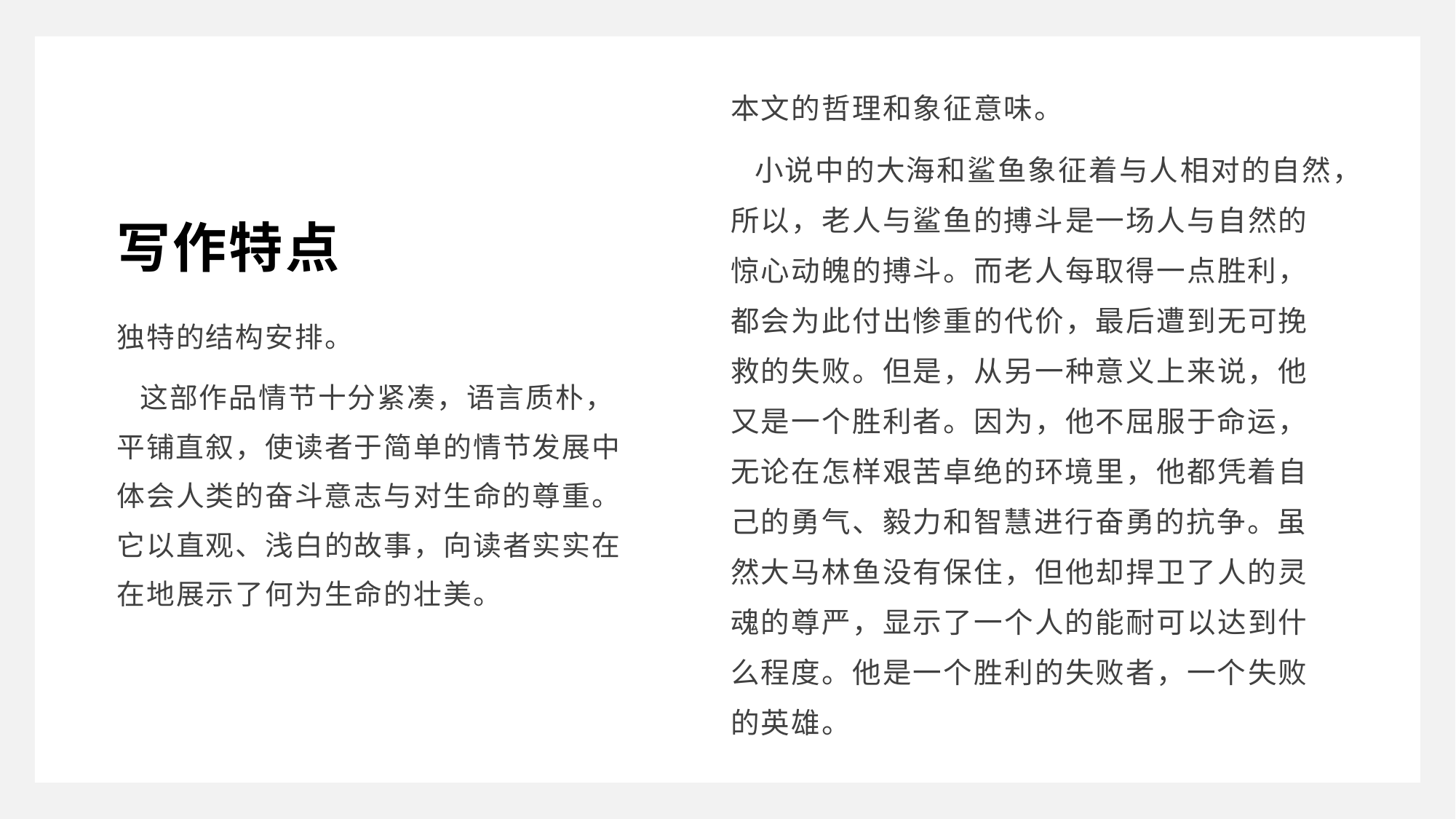

本文的哲理和象征意味。
  小说中的大海和鲨鱼象征着与人相对的自然，所以，老人与鲨鱼的搏斗是一场人与自然的惊心动魄的搏斗。而老人每取得一点胜利，都会为此付出惨重的代价，最后遭到无可挽救的失败。但是，从另一种意义上来说，他又是一个胜利者。因为，他不屈服于命运，无论在怎样艰苦卓绝的环境里，他都凭着自己的勇气、毅力和智慧进行奋勇的抗争。虽然大马林鱼没有保住，但他却捍卫了人的灵魂的尊严，显示了一个人的能耐可以达到什么程度。他是一个胜利的失败者，一个失败的英雄。
写作特点
独特的结构安排。
  这部作品情节十分紧凑，语言质朴，平铺直叙，使读者于简单的情节发展中体会人类的奋斗意志与对生命的尊重。它以直观、浅白的故事，向读者实实在在地展示了何为生命的壮美。